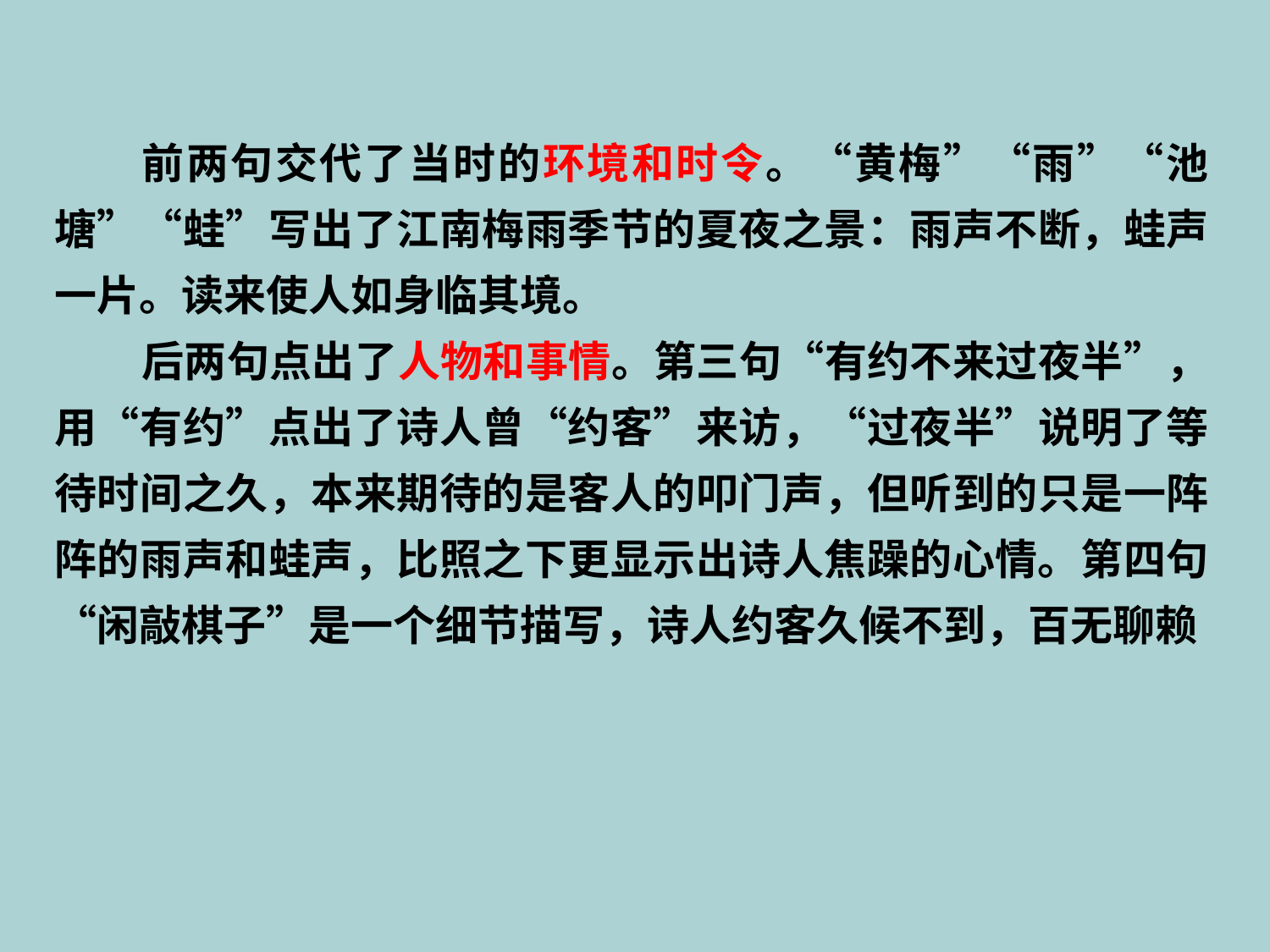

前两句交代了当时的环境和时令。“黄梅”“雨”“池塘”“蛙”写出了江南梅雨季节的夏夜之景：雨声不断，蛙声一片。读来使人如身临其境。
后两句点出了人物和事情。第三句“有约不来过夜半”，用“有约”点出了诗人曾“约客”来访，“过夜半”说明了等待时间之久，本来期待的是客人的叩门声，但听到的只是一阵阵的雨声和蛙声，比照之下更显示出诗人焦躁的心情。第四句“闲敲棋子”是一个细节描写，诗人约客久候不到，百无聊赖